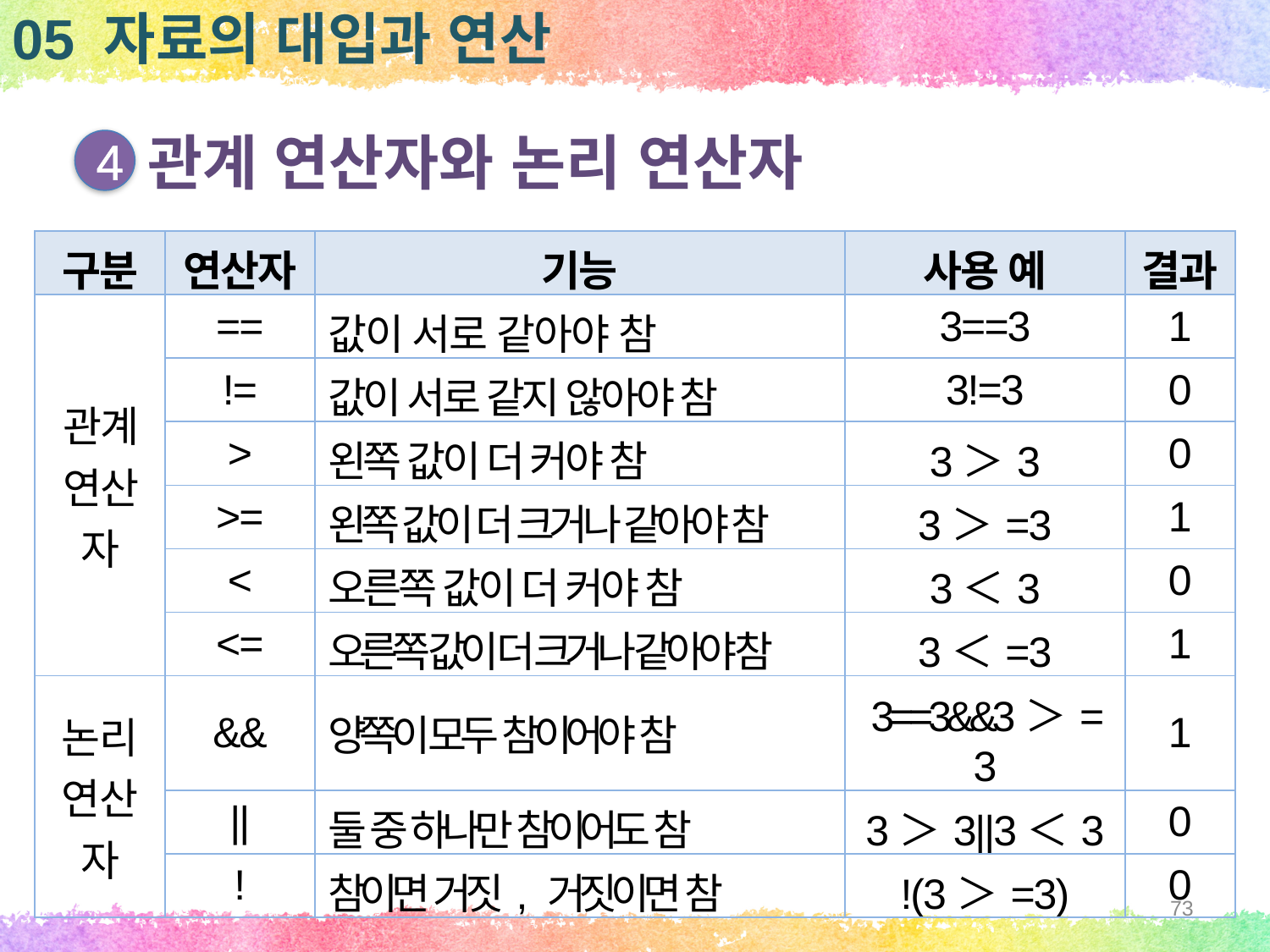

05 자료의 대입과 연산
관계 연산자와 논리 연산자
4
| 구분 | 연산자 | 기능 | 사용 예 | 결과 |
| --- | --- | --- | --- | --- |
| 관계 연산자 | == | 값이 서로 같아야 참 | 3==3 | 1 |
|  | != | 값이 서로 같지 않아야 참 | 3!=3 | 0 |
|  | > | 왼쪽 값이 더 커야 참 | 3＞3 | 0 |
|  | >= | 왼쪽 값이 더 크거나 같아야 참 | 3＞=3 | 1 |
|  | < | 오른쪽 값이 더 커야 참 | 3＜3 | 0 |
|  | <= | 오른쪽 값이 더 크거나 같아야 참 | 3＜=3 | 1 |
| 논리 연산자 | && | 양쪽이 모두 참이어야 참 | 3==3&&3＞= 3 | 1 |
|  | || | 둘 중 하나만 참이어도 참 | 3＞3||3＜3 | 0 |
|  | ! | 참이면 거짓, 거짓이면 참 | !(3＞=3) | 0 |
73